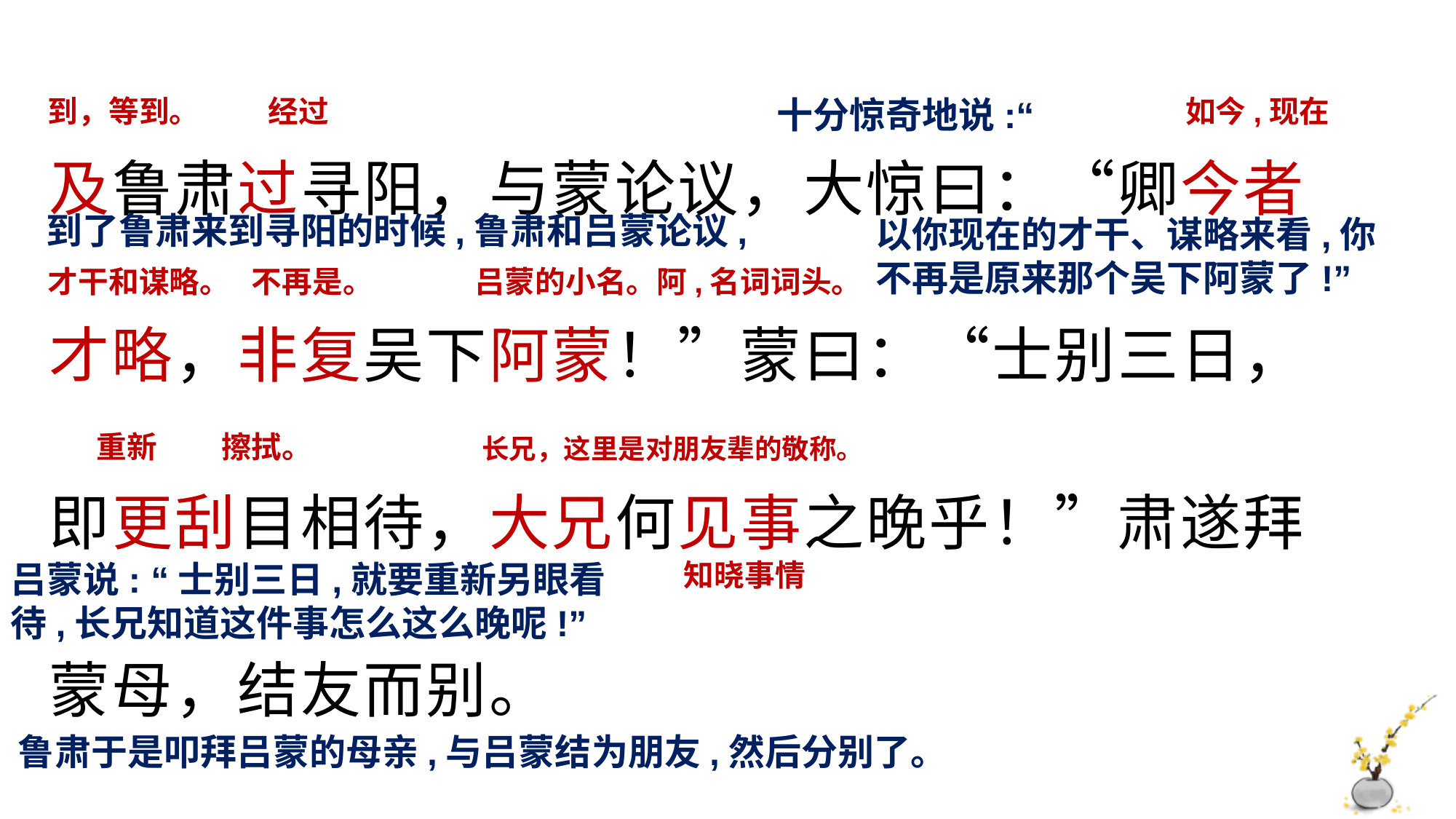

及鲁肃过寻阳，与蒙论议，大惊曰：“卿今者才略，非复吴下阿蒙！”蒙曰：“士别三日，即更刮目相待，大兄何见事之晚乎！”肃遂拜蒙母，结友而别。
到，等到。
经过
十分惊奇地说:“
如今,现在
到了鲁肃来到寻阳的时候,鲁肃和吕蒙论议,
以你现在的才干、谋略来看,你不再是原来那个吴下阿蒙了!”
才干和谋略。
不再是。
吕蒙的小名。阿,名词词头。
重新
擦拭。
长兄，这里是对朋友辈的敬称。
吕蒙说: “士别三日,就要重新另眼看待,长兄知道这件事怎么这么晚呢!”
知晓事情
鲁肃于是叩拜吕蒙的母亲,与吕蒙结为朋友,然后分别了。